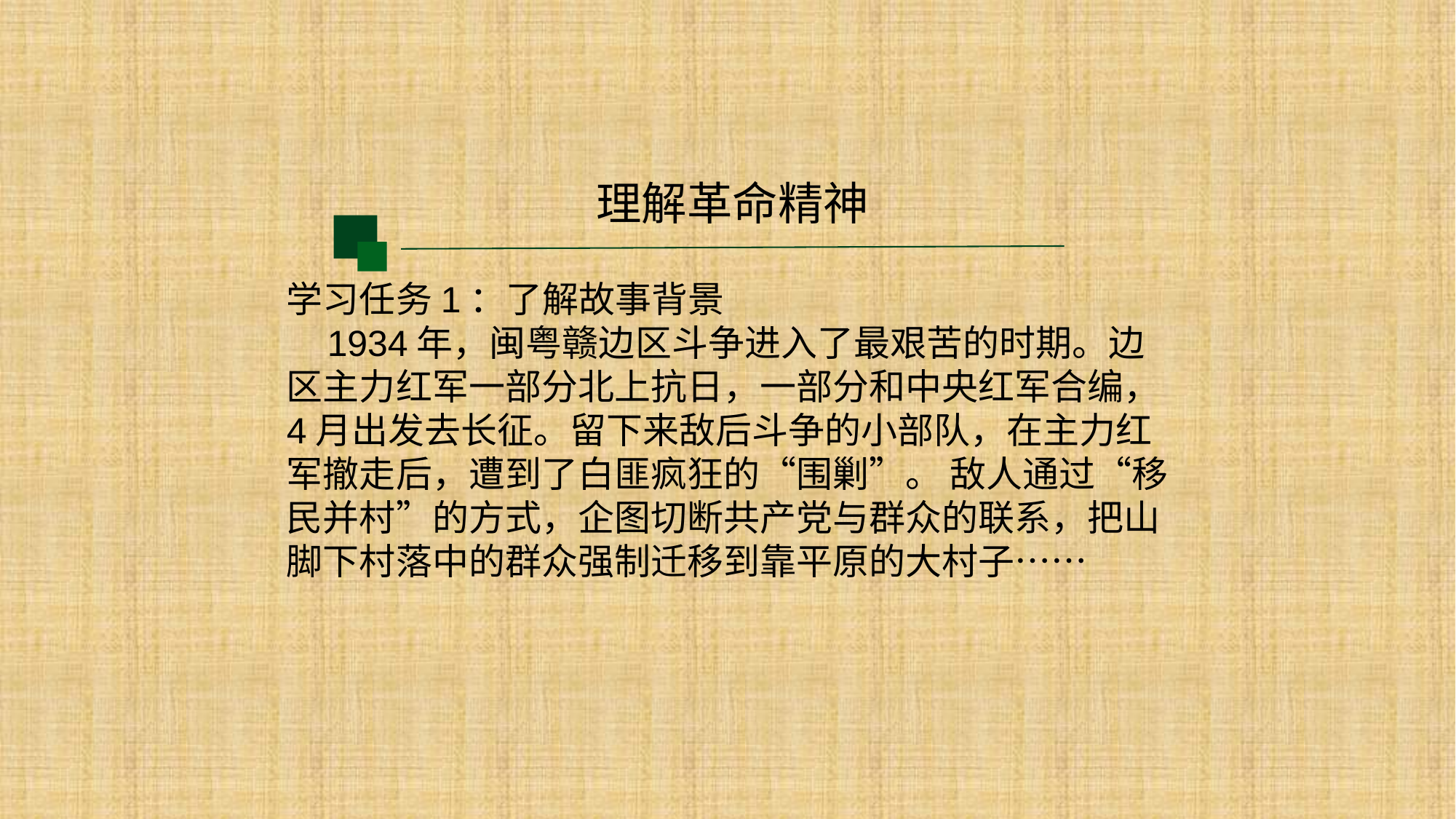

理解革命精神

学习任务1：了解故事背景
    1934年，闽粤赣边区斗争进入了最艰苦的时期。边区主力红军一部分北上抗日，一部分和中央红军合编，4月出发去长征。留下来敌后斗争的小部队，在主力红军撤走后，遭到了白匪疯狂的“围剿”。 敌人通过“移民并村”的方式，企图切断共产党与群众的联系，把山脚下村落中的群众强制迁移到靠平原的大村子……